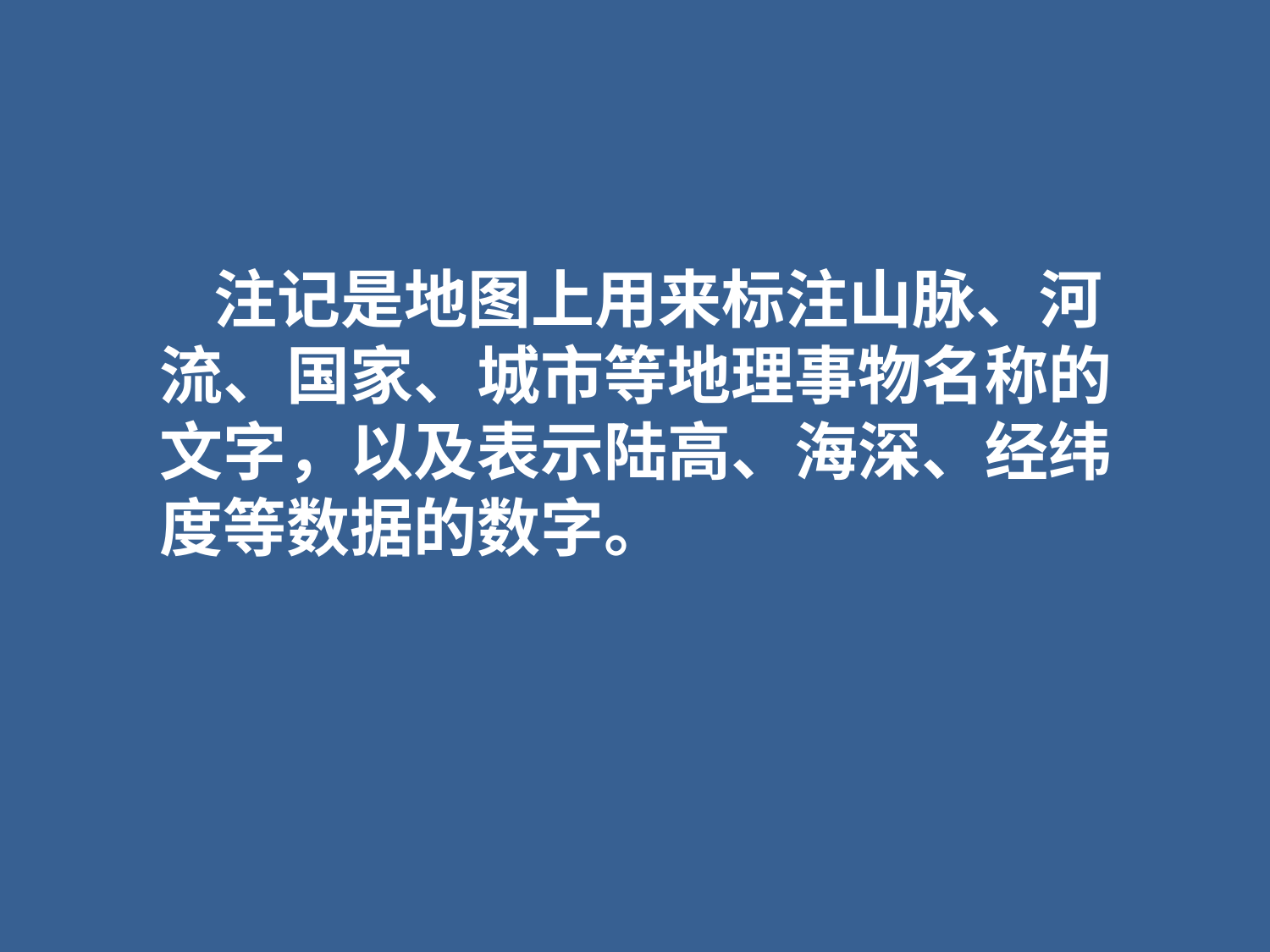

注记是地图上用来标注山脉、河流、国家、城市等地理事物名称的文字，以及表示陆高、海深、经纬度等数据的数字。